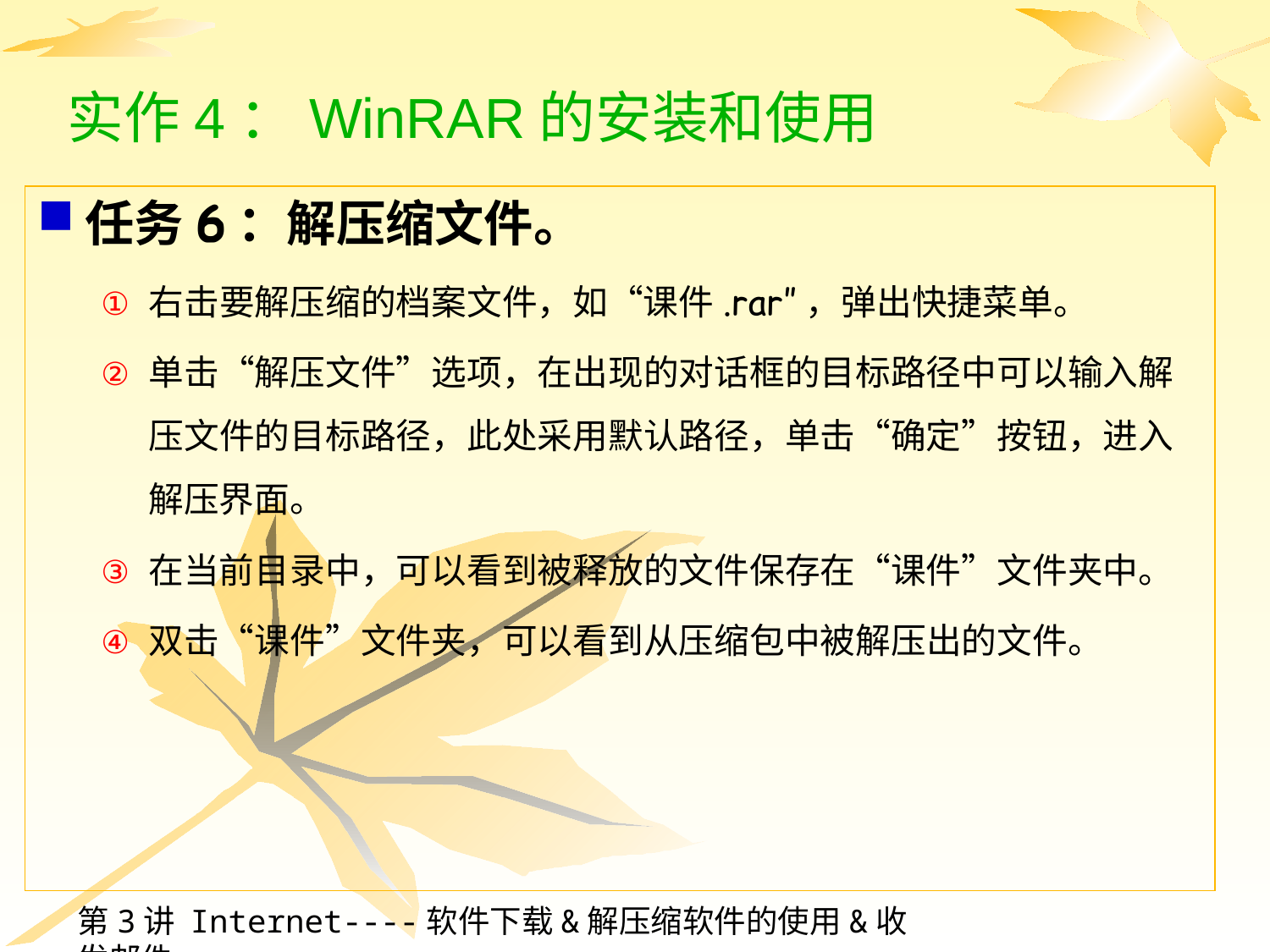

# 实作4：WinRAR的安装和使用
任务6：解压缩文件。
右击要解压缩的档案文件，如“课件.rar”，弹出快捷菜单。
单击“解压文件”选项，在出现的对话框的目标路径中可以输入解压文件的目标路径，此处采用默认路径，单击“确定”按钮，进入解压界面。
在当前目录中，可以看到被释放的文件保存在“课件”文件夹中。
双击“课件”文件夹，可以看到从压缩包中被解压出的文件。